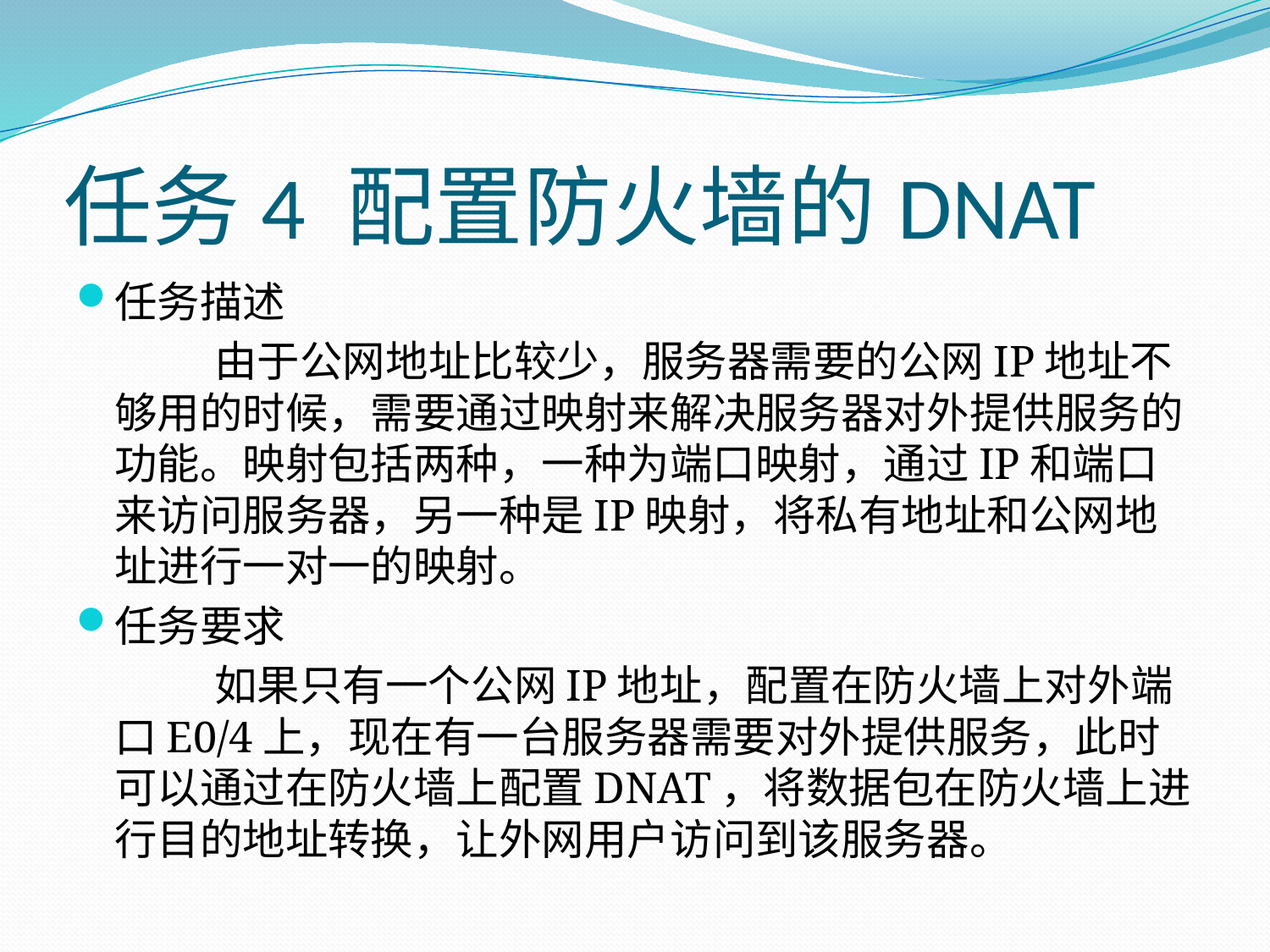

# 任务4 配置防火墙的DNAT
任务描述
由于公网地址比较少，服务器需要的公网IP地址不够用的时候，需要通过映射来解决服务器对外提供服务的功能。映射包括两种，一种为端口映射，通过IP和端口来访问服务器，另一种是IP映射，将私有地址和公网地址进行一对一的映射。
任务要求
如果只有一个公网IP地址，配置在防火墙上对外端口E0/4上，现在有一台服务器需要对外提供服务，此时可以通过在防火墙上配置DNAT，将数据包在防火墙上进行目的地址转换，让外网用户访问到该服务器。